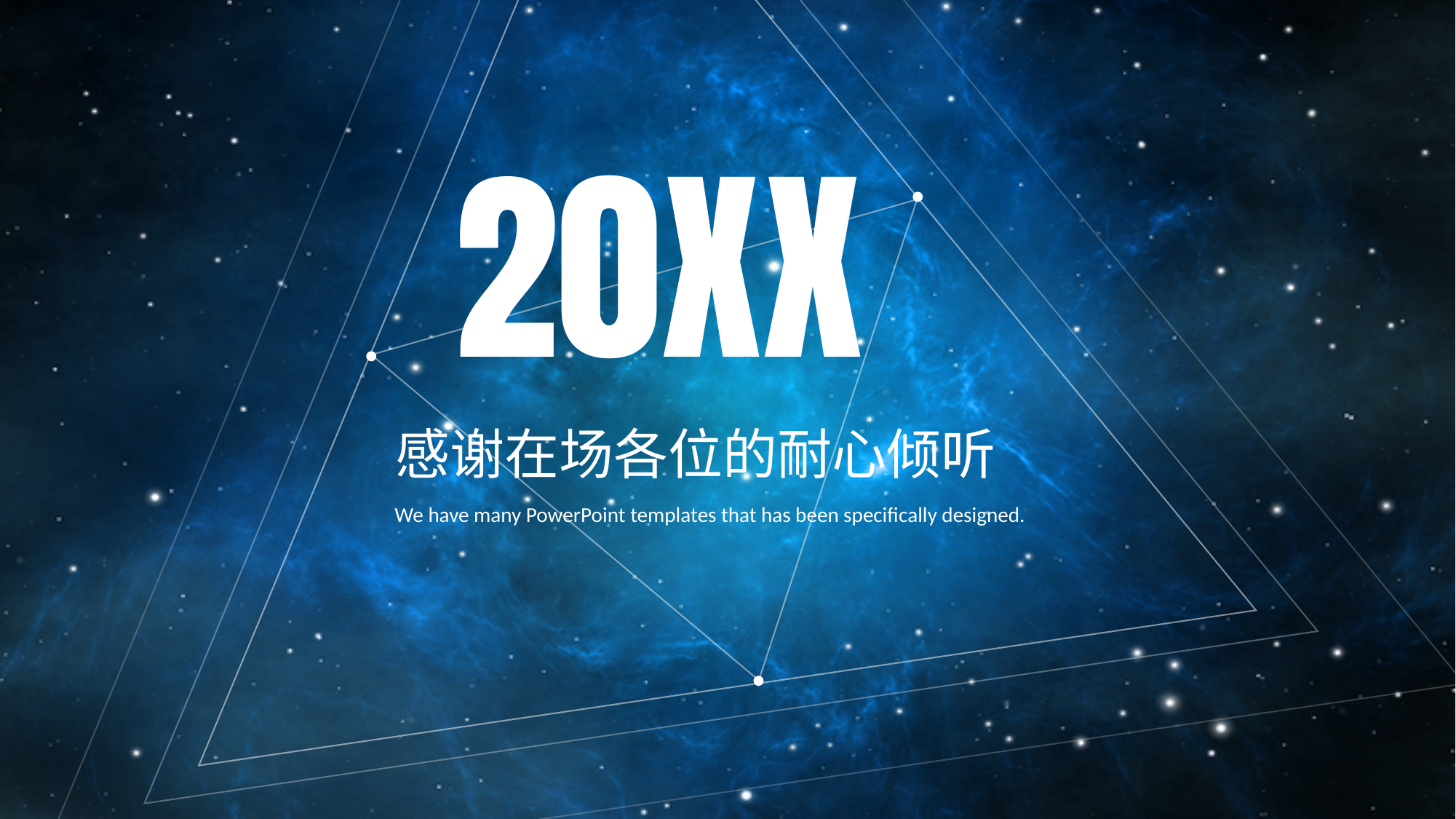

20XX
感谢在场各位的耐心倾听
We have many PowerPoint templates that has been specifically designed.